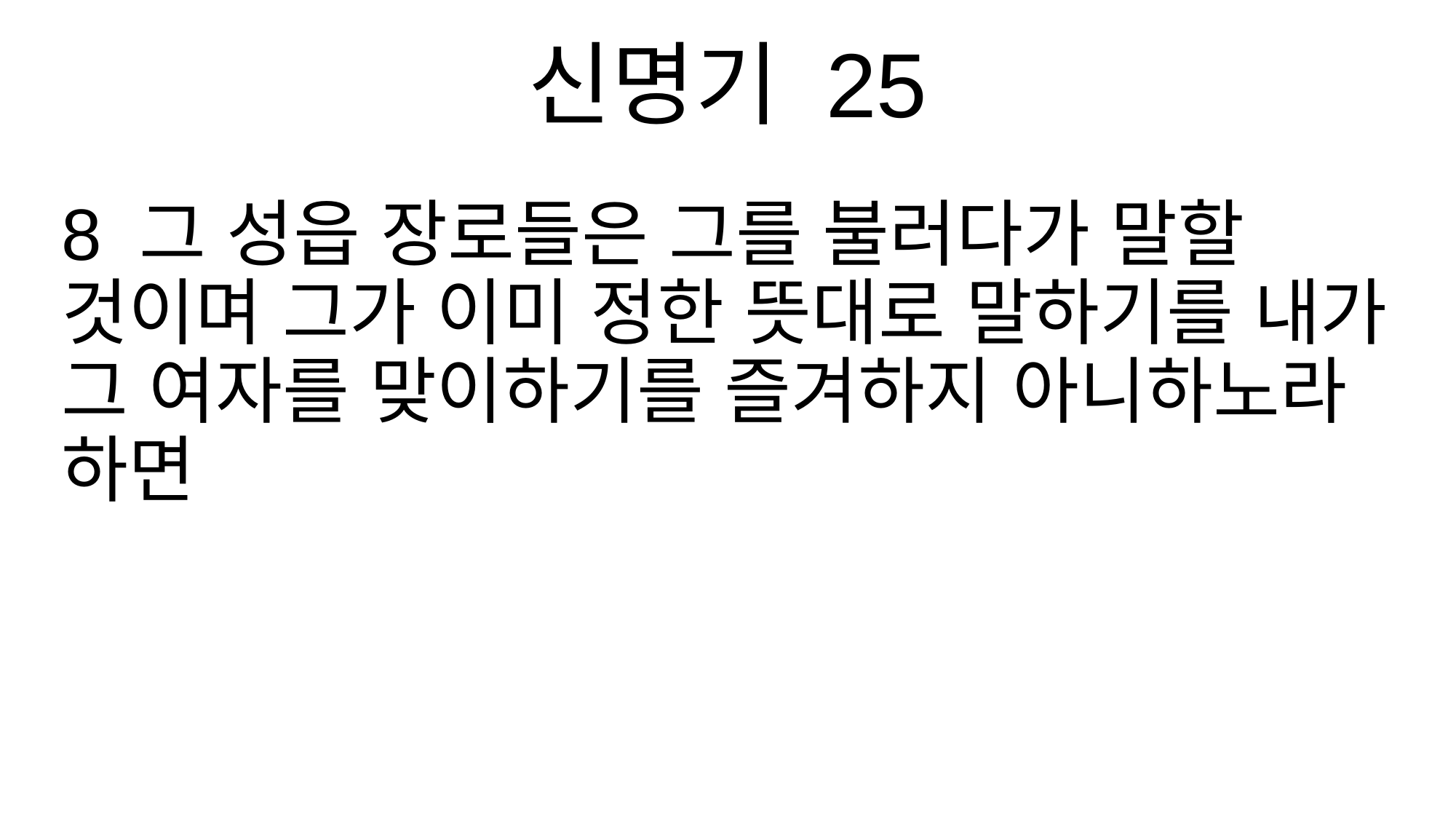

신명기 25
8 그 성읍 장로들은 그를 불러다가 말할 것이며 그가 이미 정한 뜻대로 말하기를 내가 그 여자를 맞이하기를 즐겨하지 아니하노라 하면